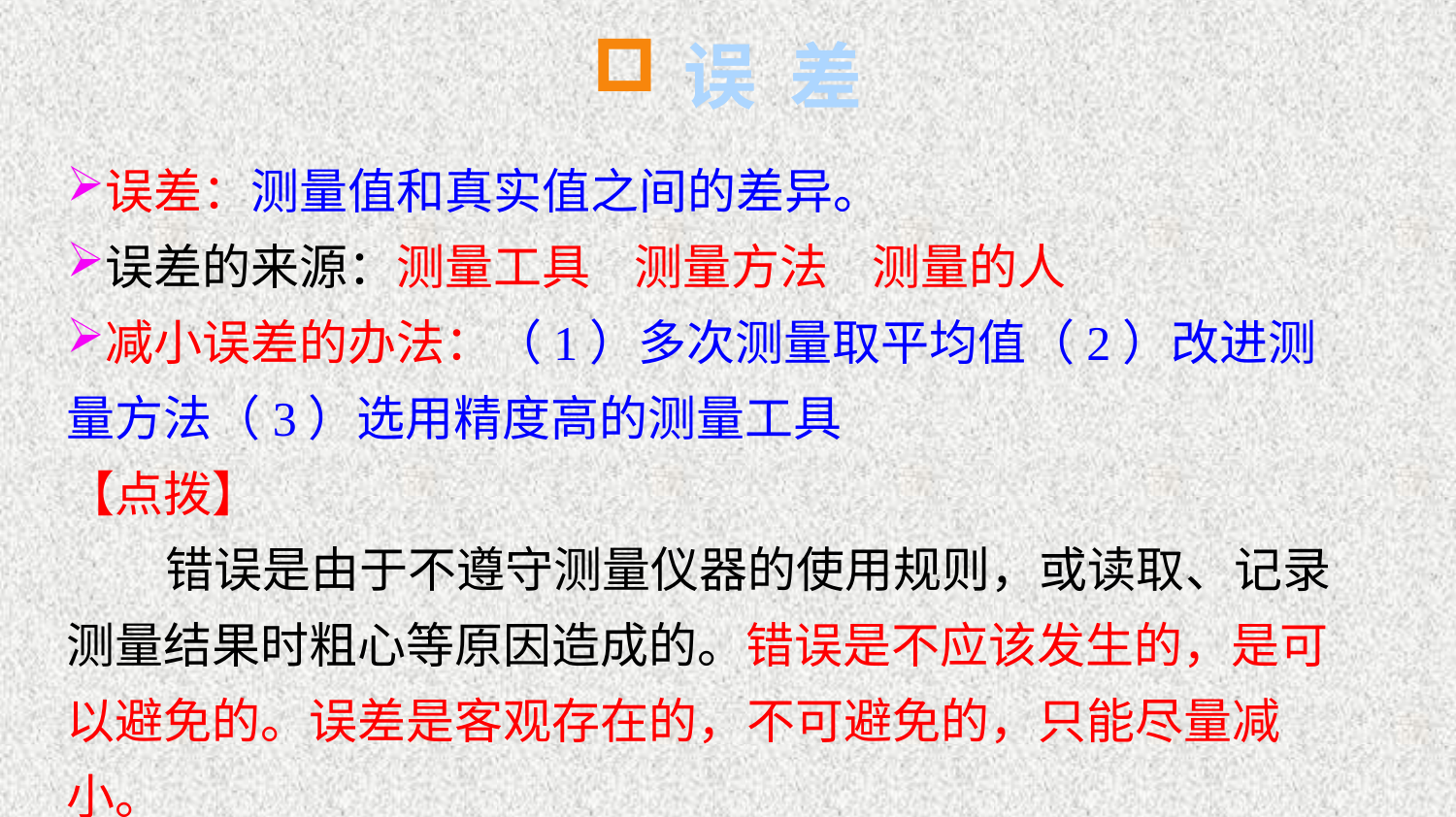

误  差
误差：测量值和真实值之间的差异。
误差的来源：测量工具    测量方法    测量的人
减小误差的办法：（1）多次测量取平均值（2）改进测量方法（3）选用精度高的测量工具
【点拨】
        错误是由于不遵守测量仪器的使用规则，或读取、记录测量结果时粗心等原因造成的。错误是不应该发生的，是可以避免的。误差是客观存在的，不可避免的，只能尽量减小。